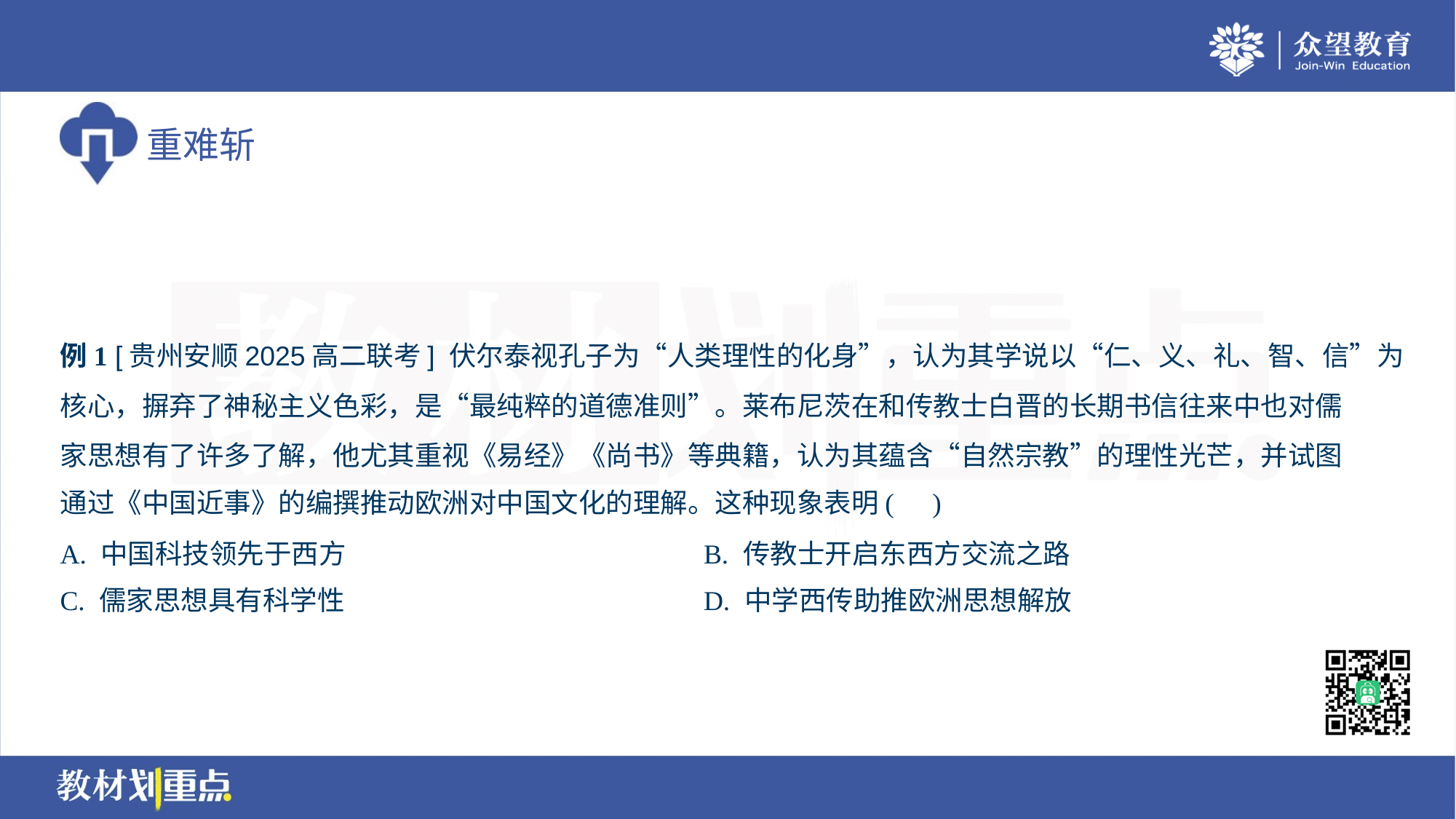

例1 [贵州安顺2025高二联考] 伏尔泰视孔子为“人类理性的化身”，认为其学说以“仁、义、礼、智、信”为
核心，摒弃了神秘主义色彩，是“最纯粹的道德准则”。莱布尼茨在和传教士白晋的长期书信往来中也对儒
家思想有了许多了解，他尤其重视《易经》《尚书》等典籍，认为其蕴含“自然宗教”的理性光芒，并试图
通过《中国近事》的编撰推动欧洲对中国文化的理解。这种现象表明(     )
A. 中国科技领先于西方	B. 传教士开启东西方交流之路
C. 儒家思想具有科学性	D. 中学西传助推欧洲思想解放